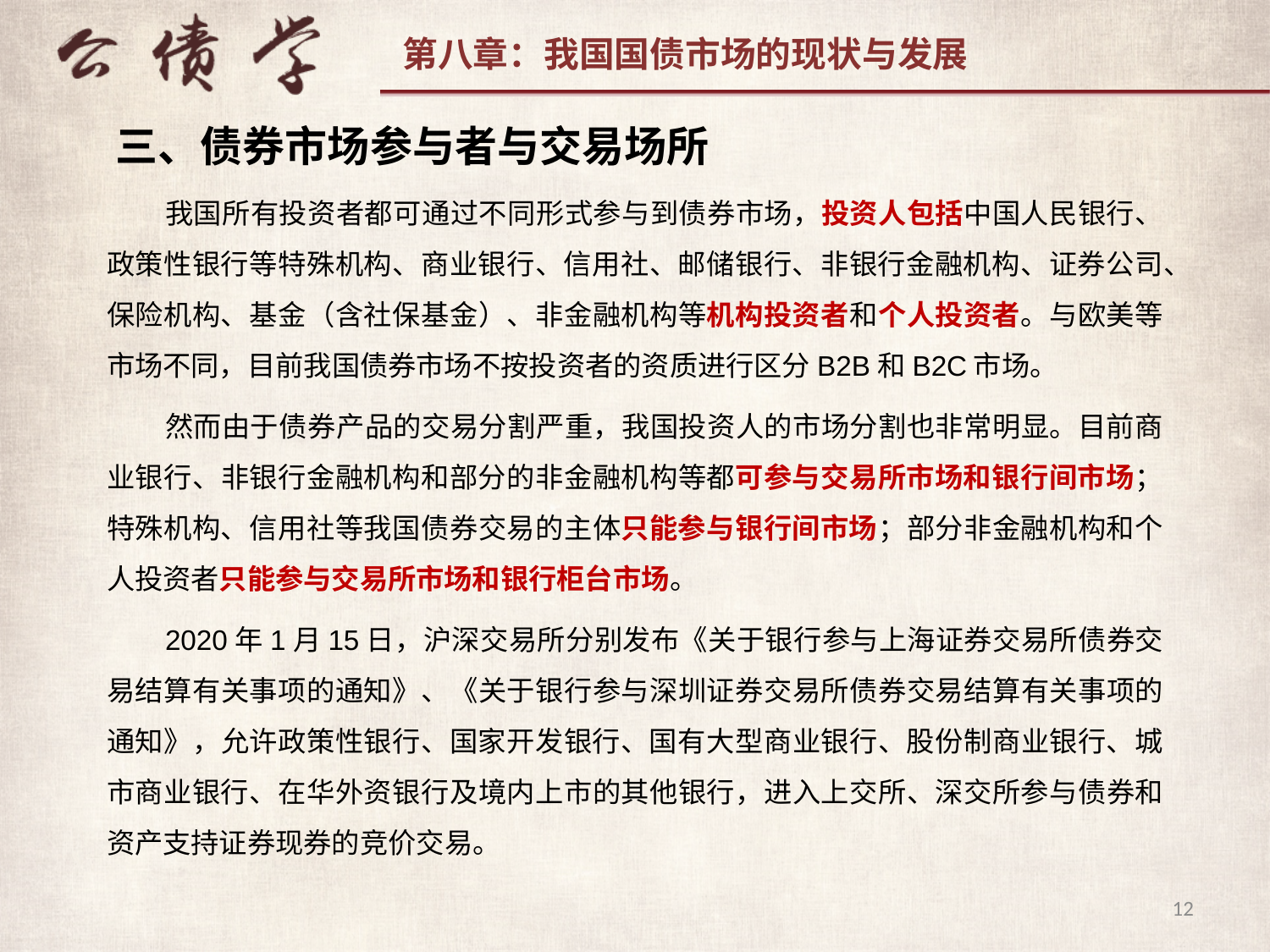

三、债券市场参与者与交易场所
我国所有投资者都可通过不同形式参与到债券市场，投资人包括中国人民银行、政策性银行等特殊机构、商业银行、信用社、邮储银行、非银行金融机构、证券公司、保险机构、基金（含社保基金）、非金融机构等机构投资者和个人投资者。与欧美等市场不同，目前我国债券市场不按投资者的资质进行区分B2B和B2C市场。
然而由于债券产品的交易分割严重，我国投资人的市场分割也非常明显。目前商业银行、非银行金融机构和部分的非金融机构等都可参与交易所市场和银行间市场；特殊机构、信用社等我国债券交易的主体只能参与银行间市场；部分非金融机构和个人投资者只能参与交易所市场和银行柜台市场。
2020年1月15日，沪深交易所分别发布《关于银行参与上海证券交易所债券交易结算有关事项的通知》、《关于银行参与深圳证券交易所债券交易结算有关事项的通知》，允许政策性银行、国家开发银行、国有大型商业银行、股份制商业银行、城市商业银行、在华外资银行及境内上市的其他银行，进入上交所、深交所参与债券和资产支持证券现券的竞价交易。
12